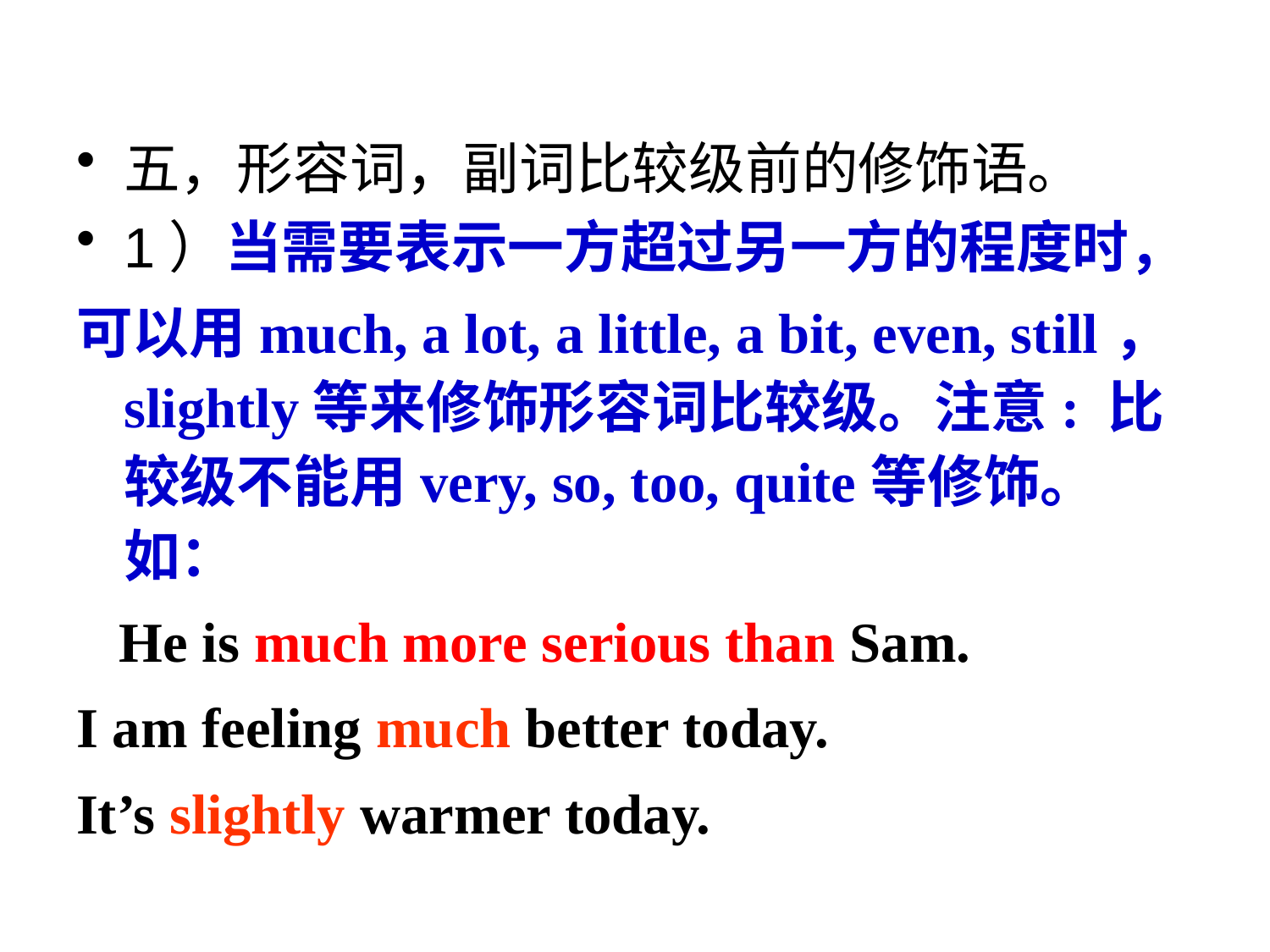

#
五，形容词，副词比较级前的修饰语。
1）当需要表示一方超过另一方的程度时，
可以用much, a lot, a little, a bit, even, still，slightly等来修饰形容词比较级。注意: 比较级不能用very, so, too, quite等修饰。如：
   He is much more serious than Sam.
I am feeling much better today.
It’s slightly warmer today.